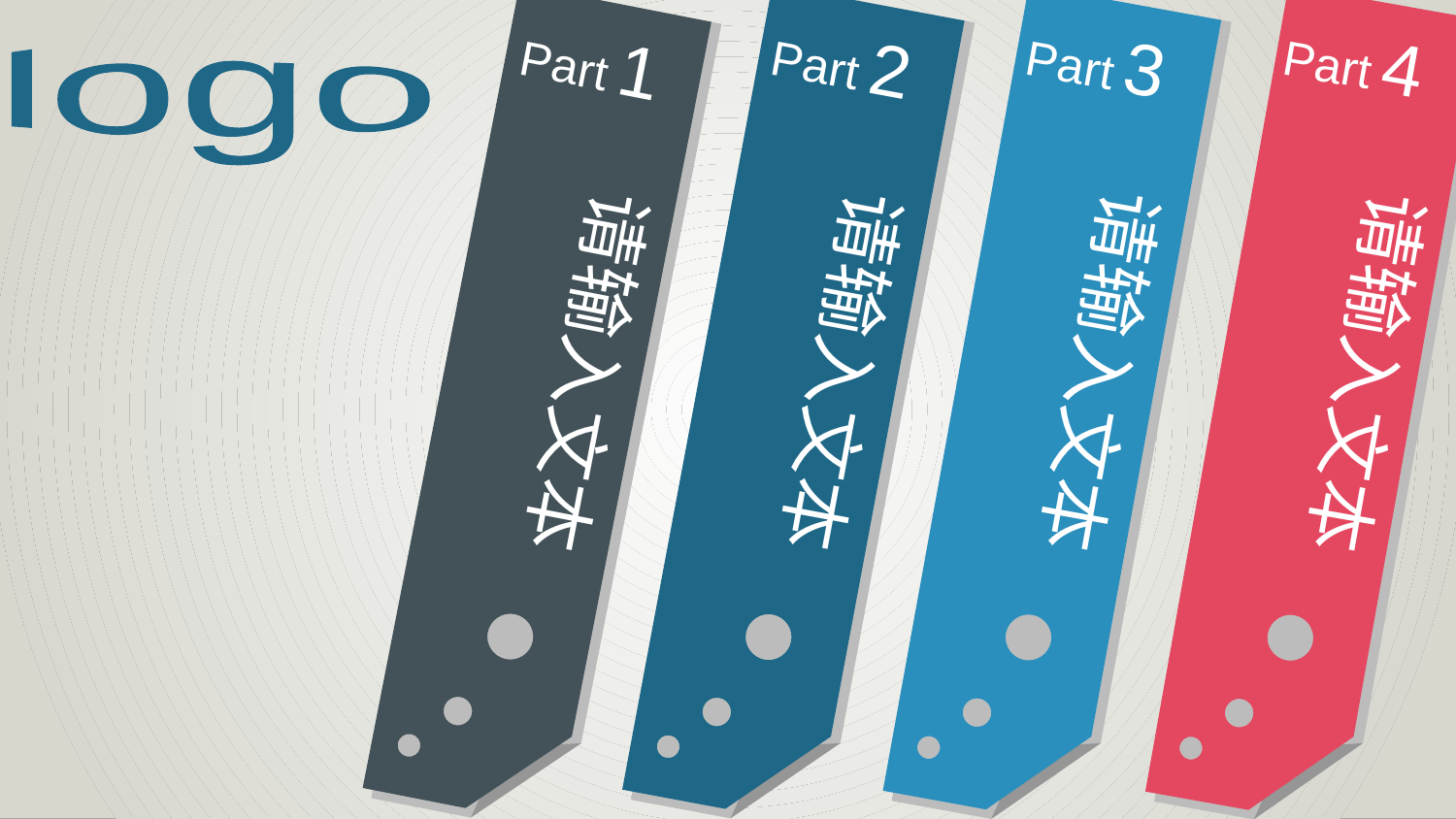

Part 1
请输入文本

Part 2
请输入文本

Part 3
请输入文本

Part 4
请输入文本
logo
Copyright ©  Fashion Brand. All rights reserved